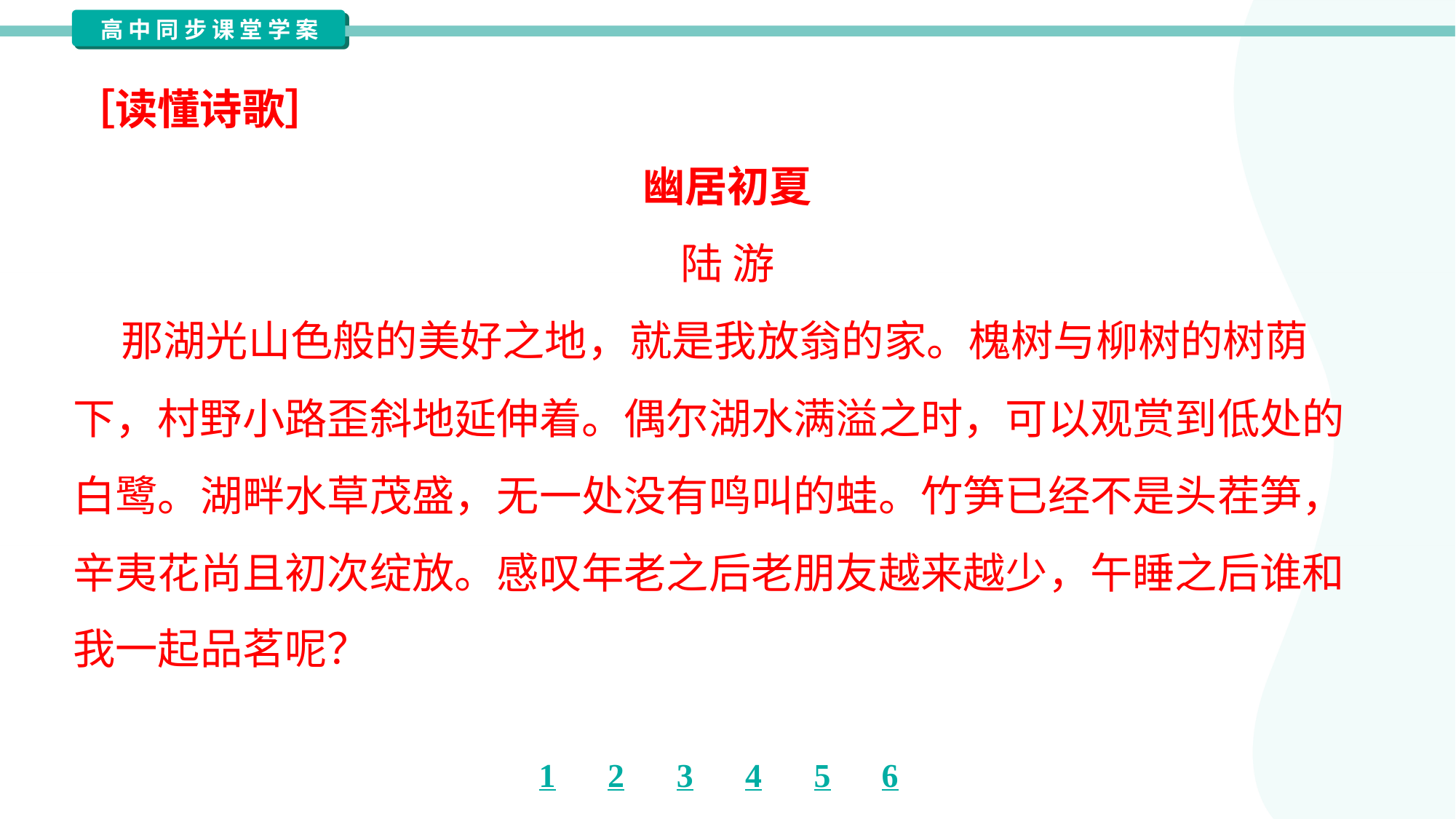

［读懂诗歌］
幽居初夏
陆 游
    那湖光山色般的美好之地，就是我放翁的家。槐树与柳树的树荫
下，村野小路歪斜地延伸着。偶尔湖水满溢之时，可以观赏到低处的
白鹭。湖畔水草茂盛，无一处没有鸣叫的蛙。竹笋已经不是头茬笋，
辛夷花尚且初次绽放。感叹年老之后老朋友越来越少，午睡之后谁和
我一起品茗呢？